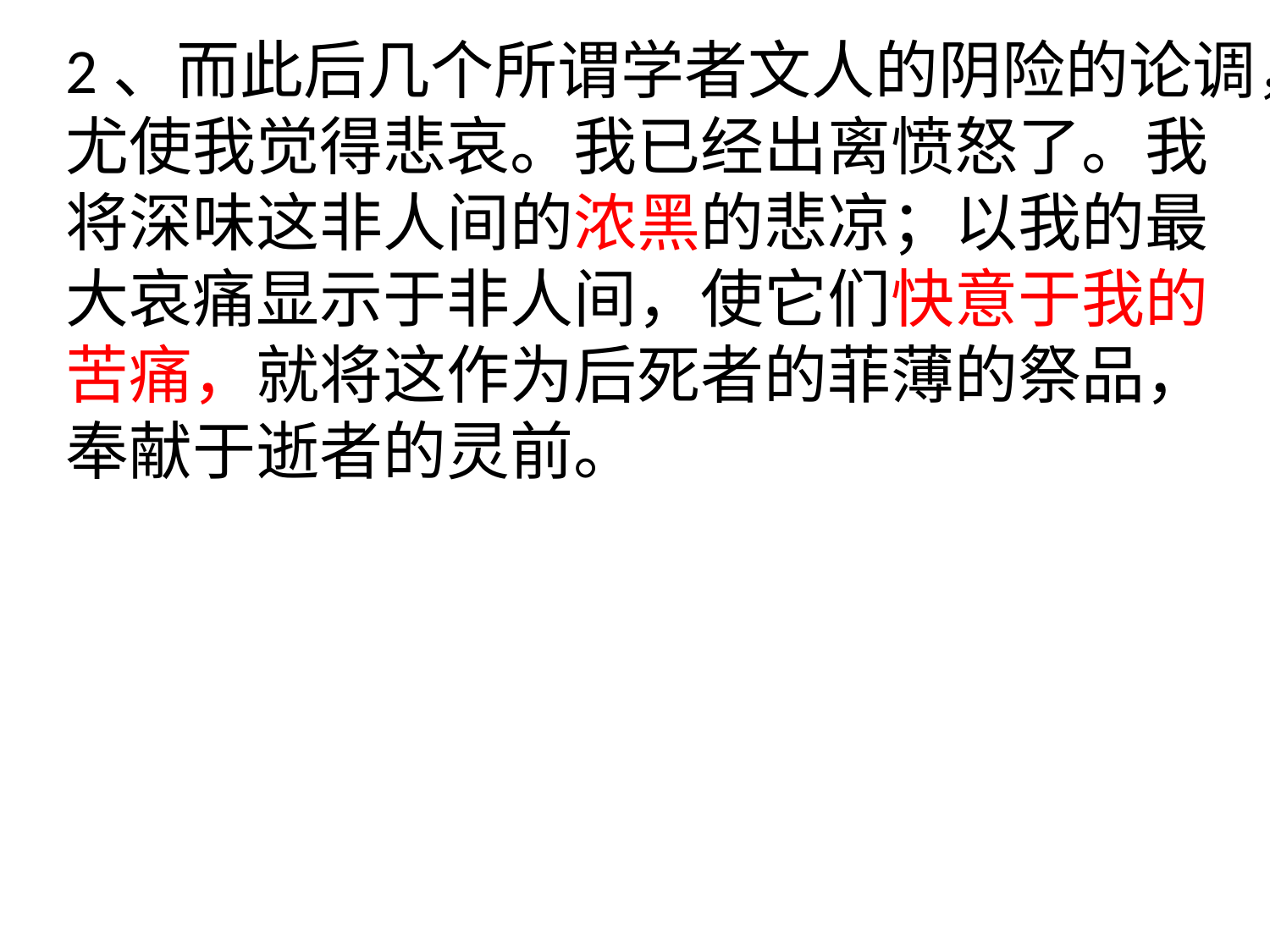

2、而此后几个所谓学者文人的阴险的论调，尤使我觉得悲哀。我已经出离愤怒了。我将深味这非人间的浓黑的悲凉；以我的最大哀痛显示于非人间，使它们快意于我的苦痛，就将这作为后死者的菲薄的祭品，奉献于逝者的灵前。